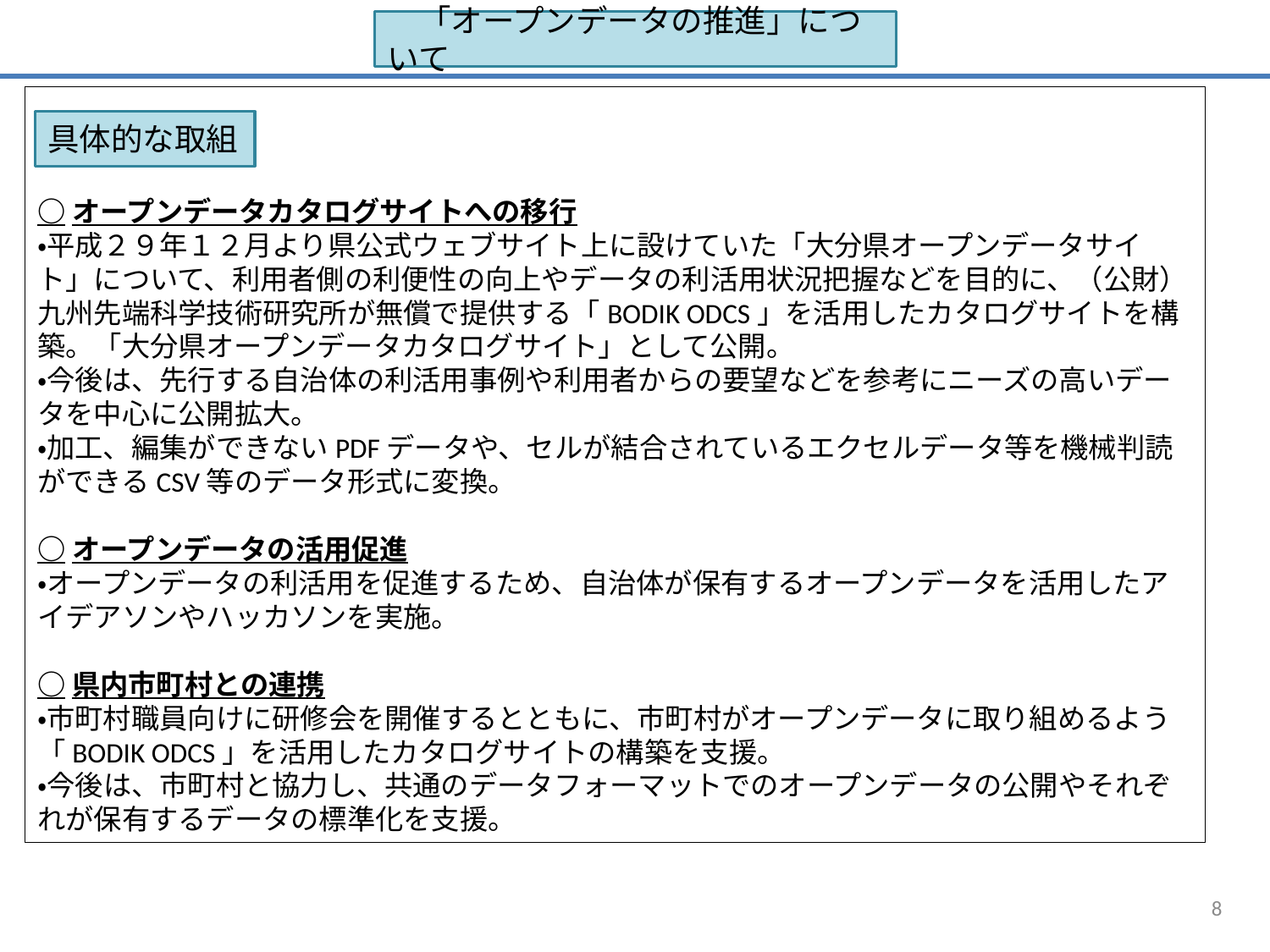

「オープンデータの推進」について

○オープンデータカタログサイトへの移行
・平成２９年１２月より県公式ウェブサイト上に設けていた「大分県オープンデータサイト」について、利用者側の利便性の向上やデータの利活用状況把握などを目的に、（公財）九州先端科学技術研究所が無償で提供する「BODIK ODCS」を活用したカタログサイトを構築。「大分県オープンデータカタログサイト」として公開。
・今後は、先行する自治体の利活用事例や利用者からの要望などを参考にニーズの高いデータを中心に公開拡大。
・加工、編集ができないPDFデータや、セルが結合されているエクセルデータ等を機械判読ができるCSV等のデータ形式に変換。

○オープンデータの活用促進
・オープンデータの利活用を促進するため、自治体が保有するオープンデータを活用したアイデアソンやハッカソンを実施。

○県内市町村との連携
・市町村職員向けに研修会を開催するとともに、市町村がオープンデータに取り組めるよう「BODIK ODCS」を活用したカタログサイトの構築を支援。
・今後は、市町村と協力し、共通のデータフォーマットでのオープンデータの公開やそれぞれが保有するデータの標準化を支援。
具体的な取組
8